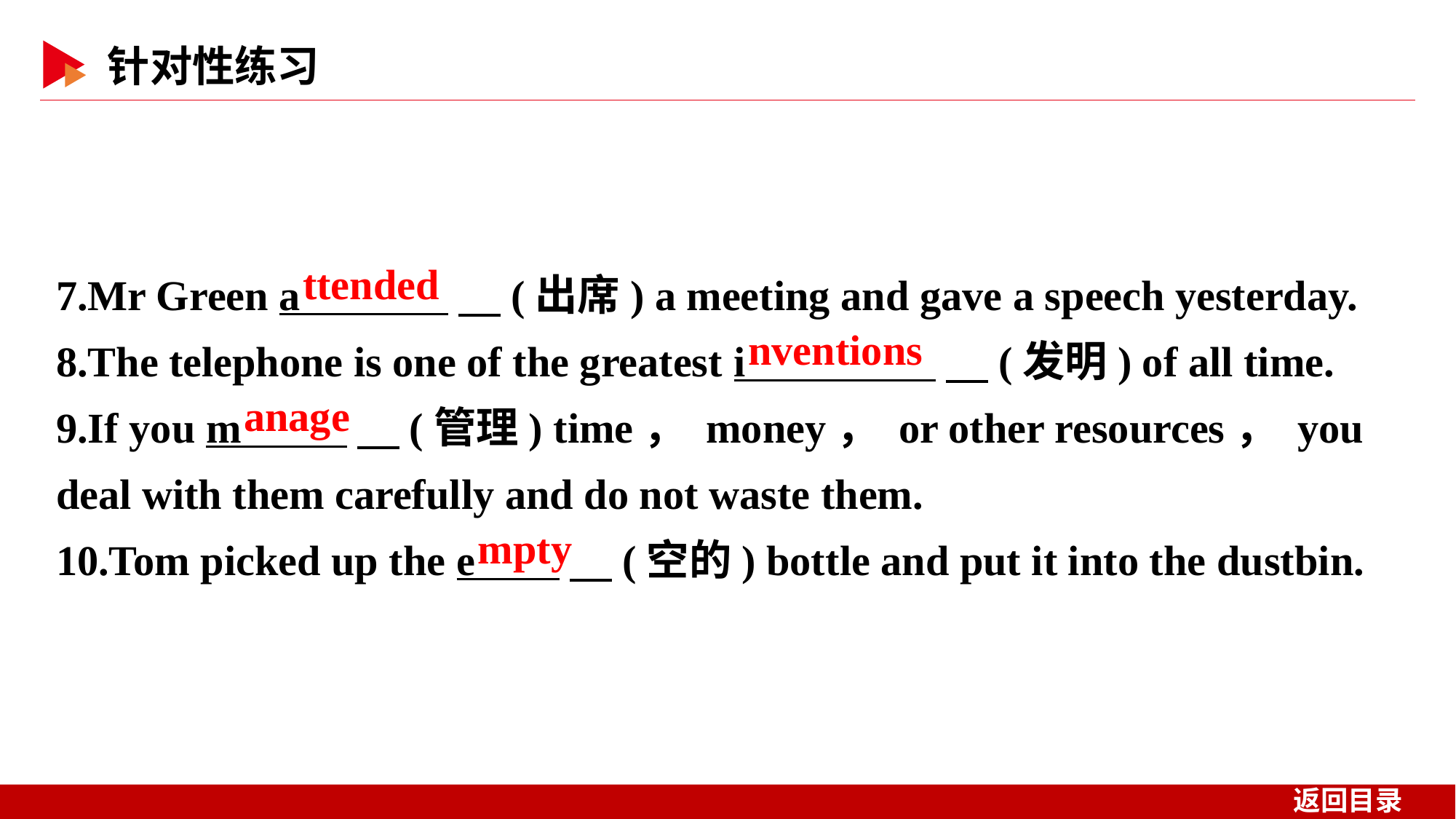

7.Mr Green a              　(出席) a meeting and gave a speech yesterday.
8.The telephone is one of the greatest i                  　(发明) of all time.
9.If you m          　(管理) time， money， or other resources， you deal with them carefully and do not waste them.
10.Tom picked up the e        　(空的) bottle and put it into the dustbin.
ttended
nventions
anage
mpty